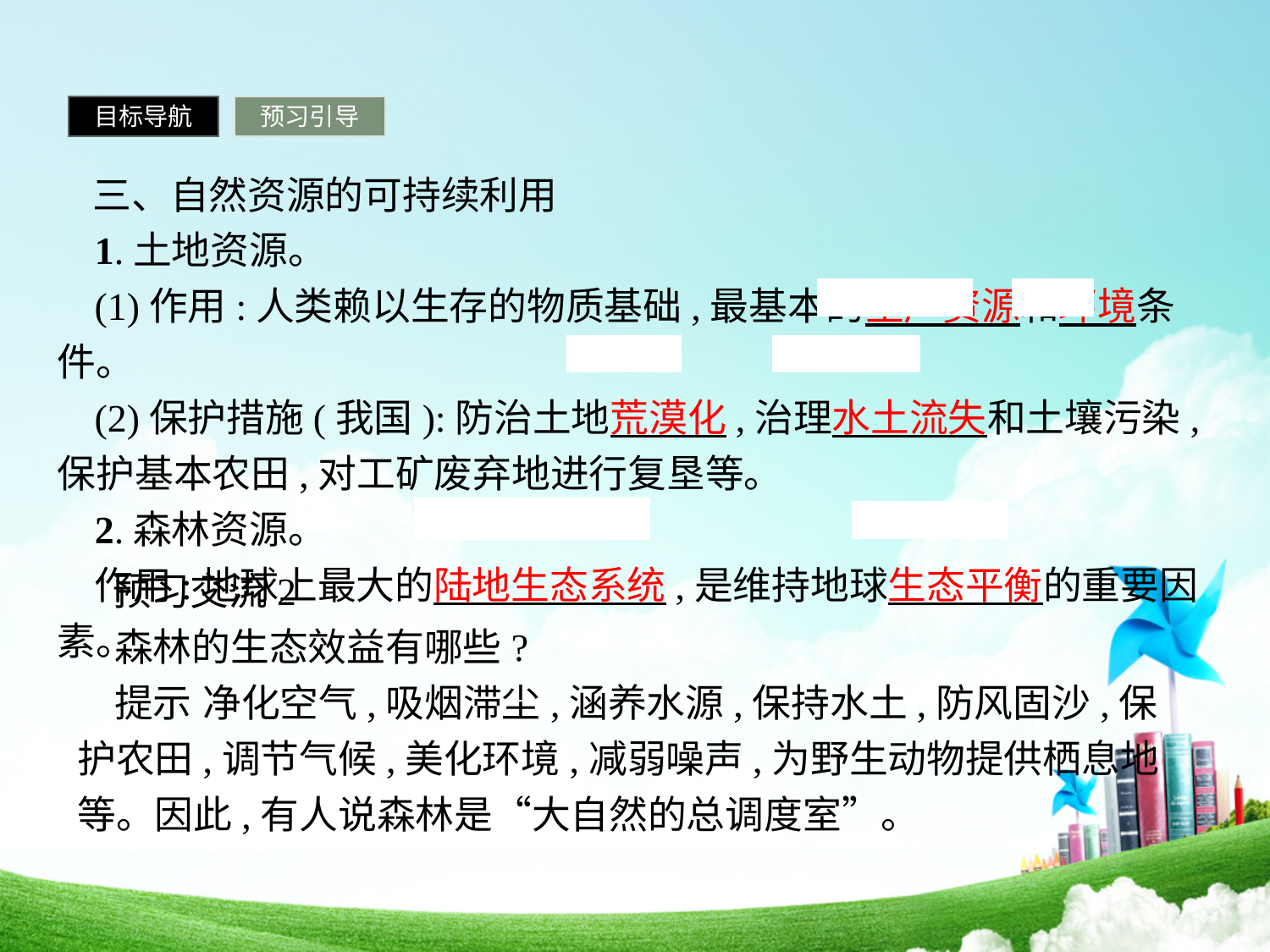

目标导航
预习引导
   三、自然资源的可持续利用
1.土地资源。
(1)作用:人类赖以生存的物质基础,最基本的生产资源和环境条件。
(2)保护措施(我国):防治土地荒漠化,治理水土流失和土壤污染,保护基本农田,对工矿废弃地进行复垦等。
2.森林资源。
作用:地球上最大的陆地生态系统,是维持地球生态平衡的重要因素。

   预习交流2
森林的生态效益有哪些?
提示 净化空气,吸烟滞尘,涵养水源,保持水土,防风固沙,保护农田,调节气候,美化环境,减弱噪声,为野生动物提供栖息地等。因此,有人说森林是“大自然的总调度室”。